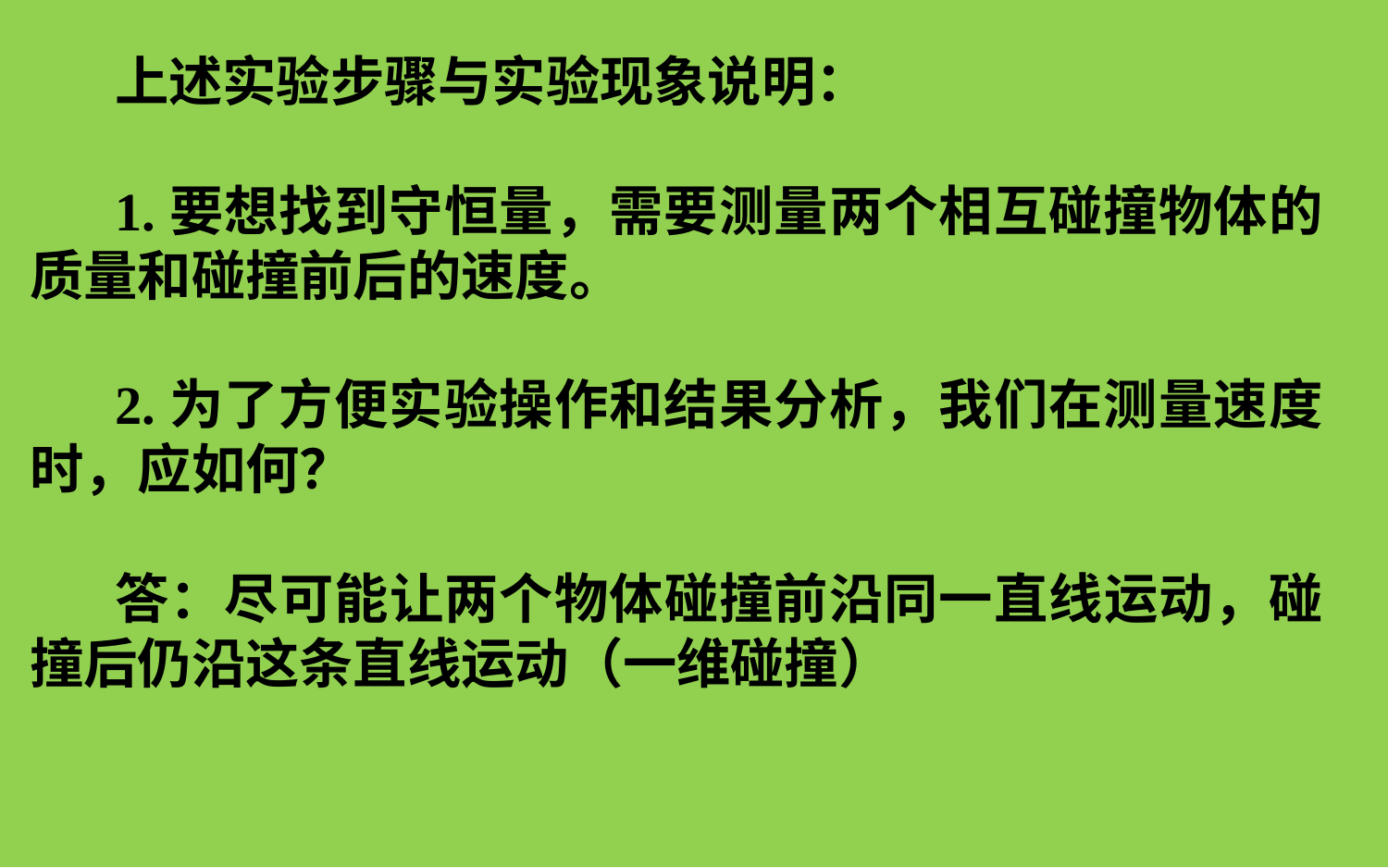

上述实验步骤与实验现象说明：

1.要想找到守恒量，需要测量两个相互碰撞物体的质量和碰撞前后的速度。

2.为了方便实验操作和结果分析，我们在测量速度时，应如何？

答：尽可能让两个物体碰撞前沿同一直线运动，碰撞后仍沿这条直线运动（一维碰撞）